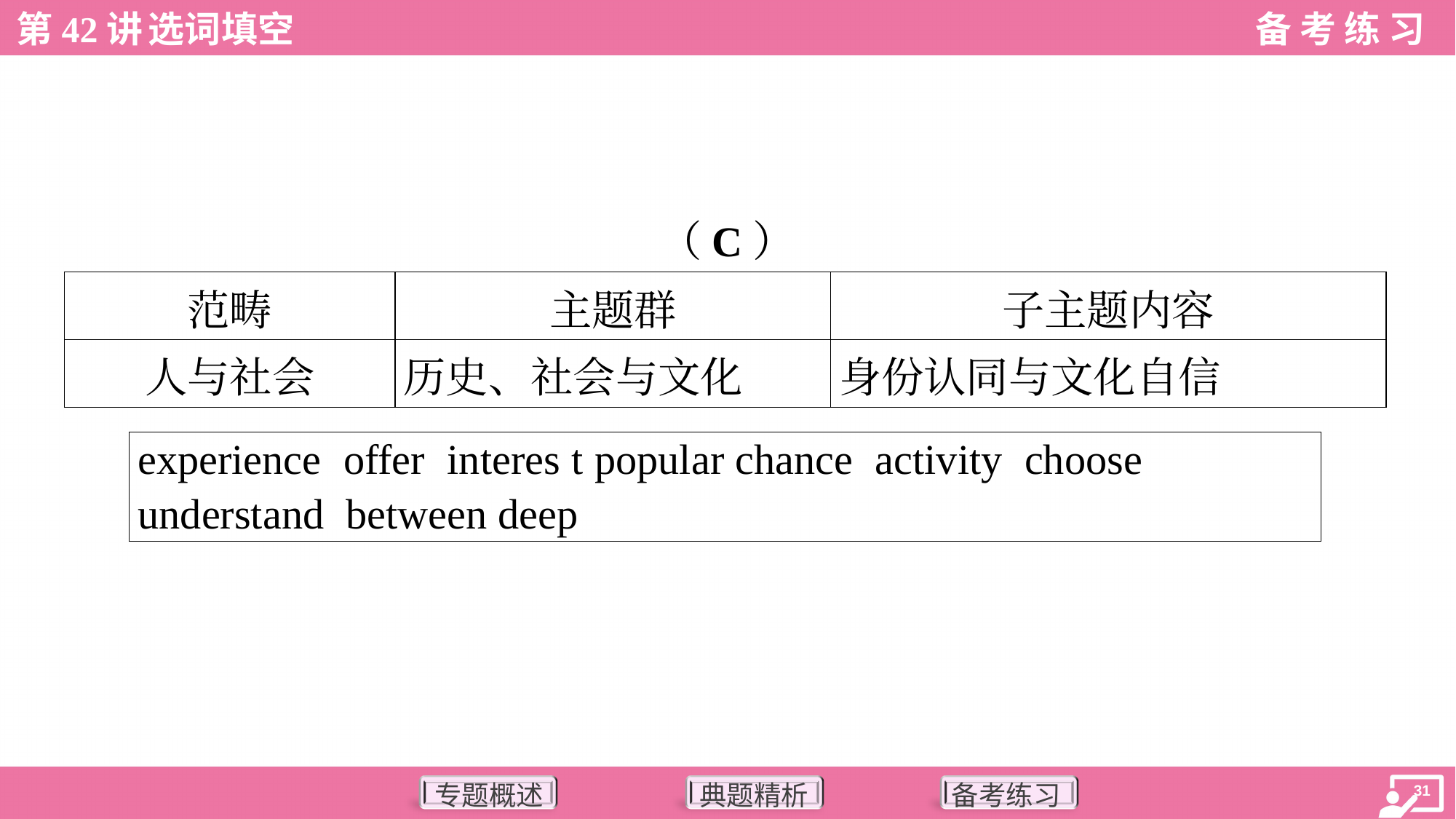

（C）
| 范畴 | 主题群 | 子主题内容 |
| --- | --- | --- |
| 人与社会 | 历史、社会与文化 | 身份认同与文化自信 |
| experience offer interes t popular chance activity choose understand between deep |
| --- |